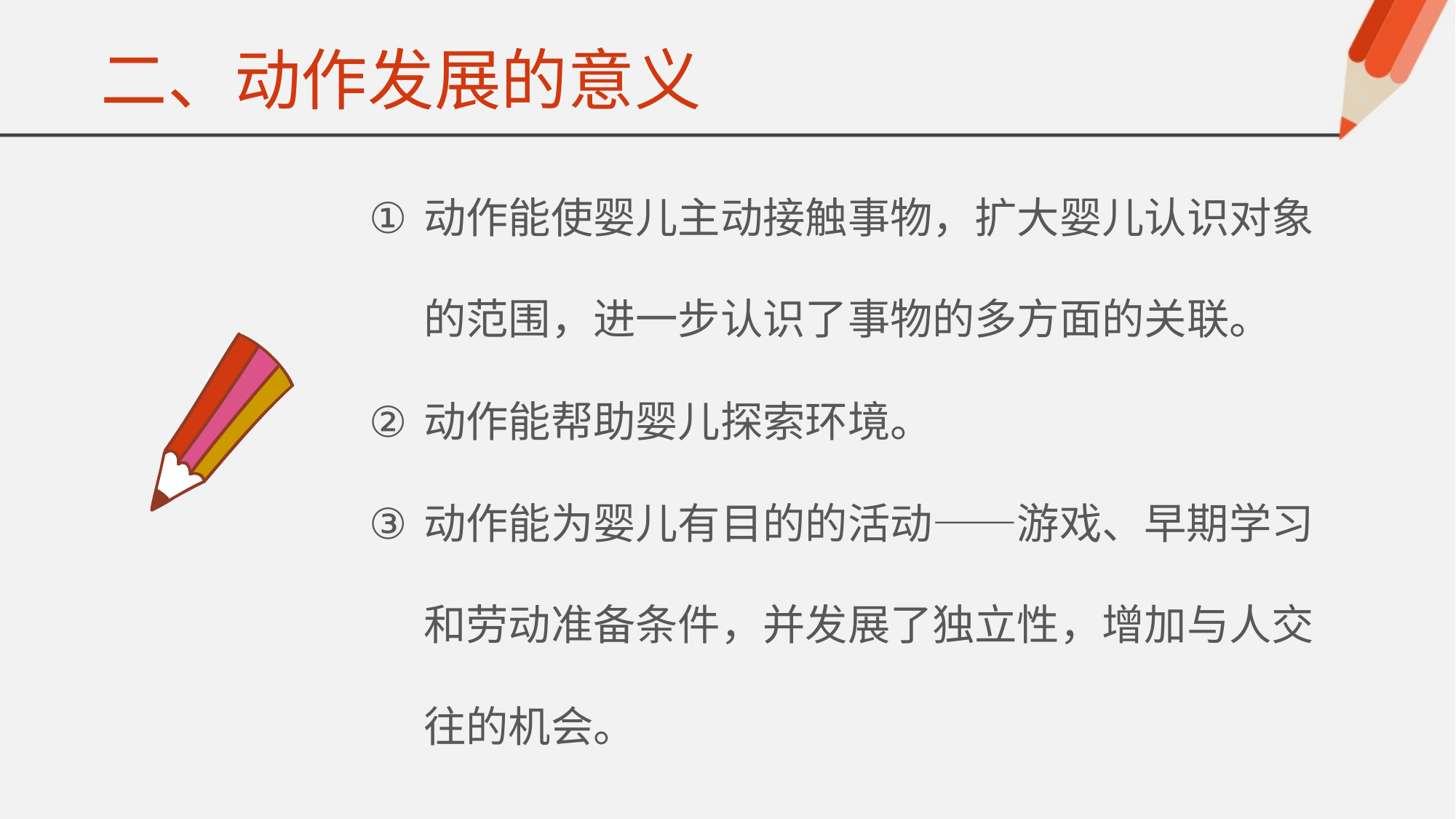

# 二、动作发展的意义
动作能使婴儿主动接触事物，扩大婴儿认识对象的范围，进一步认识了事物的多方面的关联。
动作能帮助婴儿探索环境。
动作能为婴儿有目的的活动——游戏、早期学习和劳动准备条件，并发展了独立性，增加与人交往的机会。